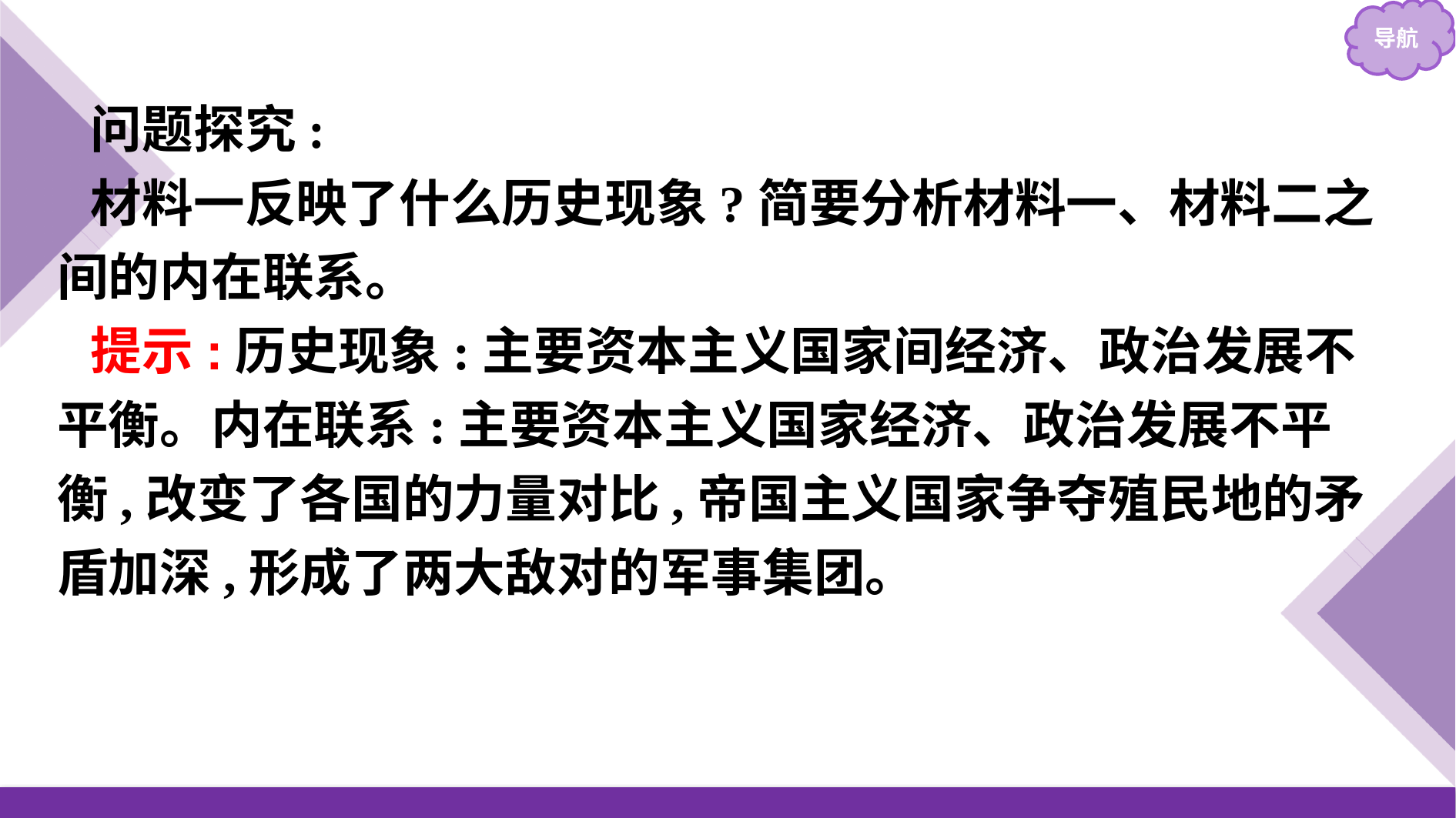

问题探究:
材料一反映了什么历史现象?简要分析材料一、材料二之间的内在联系。
提示:历史现象:主要资本主义国家间经济、政治发展不平衡。内在联系:主要资本主义国家经济、政治发展不平衡,改变了各国的力量对比,帝国主义国家争夺殖民地的矛盾加深,形成了两大敌对的军事集团。